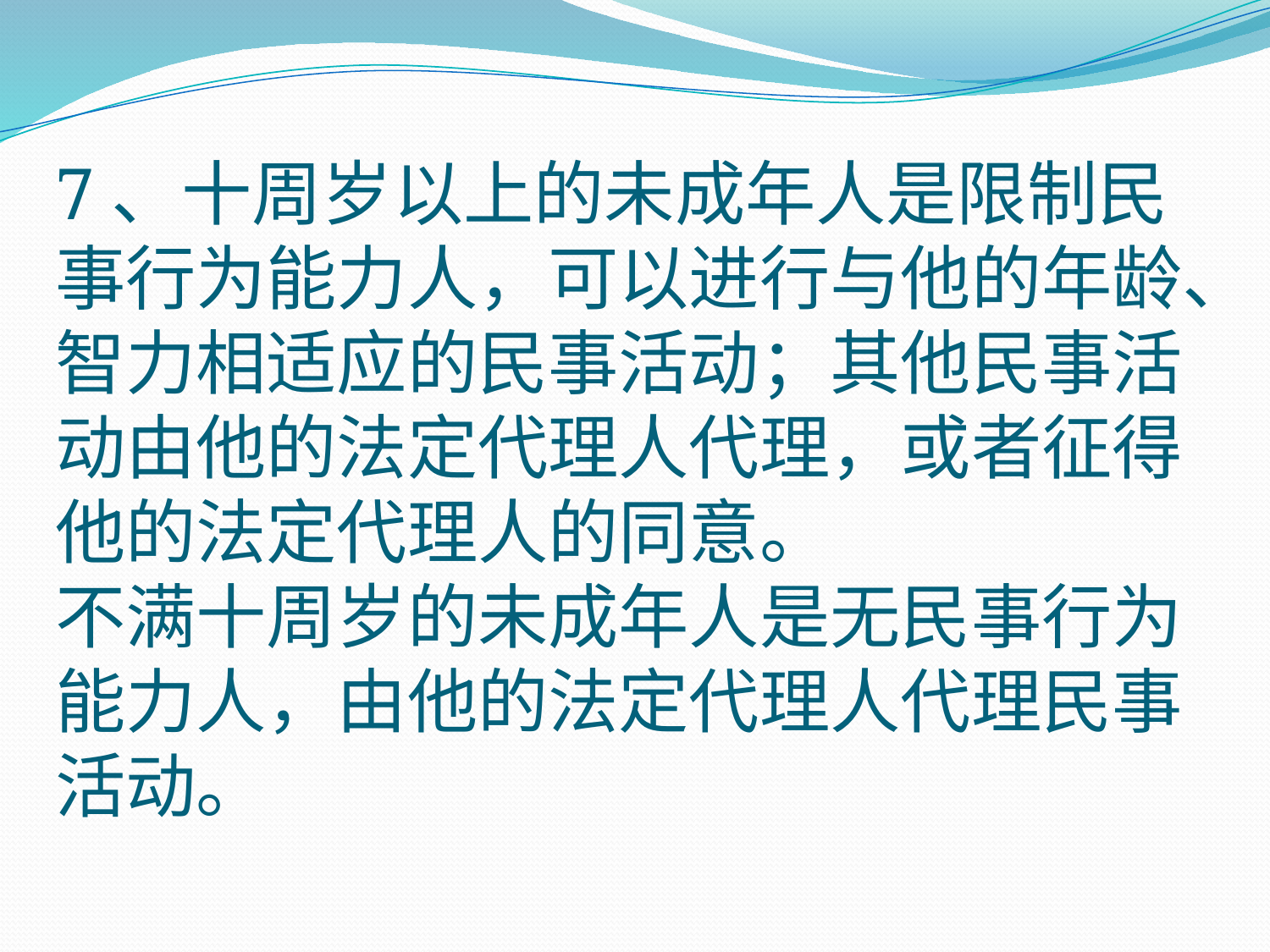

# 7、十周岁以上的未成年人是限制民事行为能力人，可以进行与他的年龄、智力相适应的民事活动；其他民事活动由他的法定代理人代理，或者征得他的法定代理人的同意。       不满十周岁的未成年人是无民事行为能力人，由他的法定代理人代理民事活动。